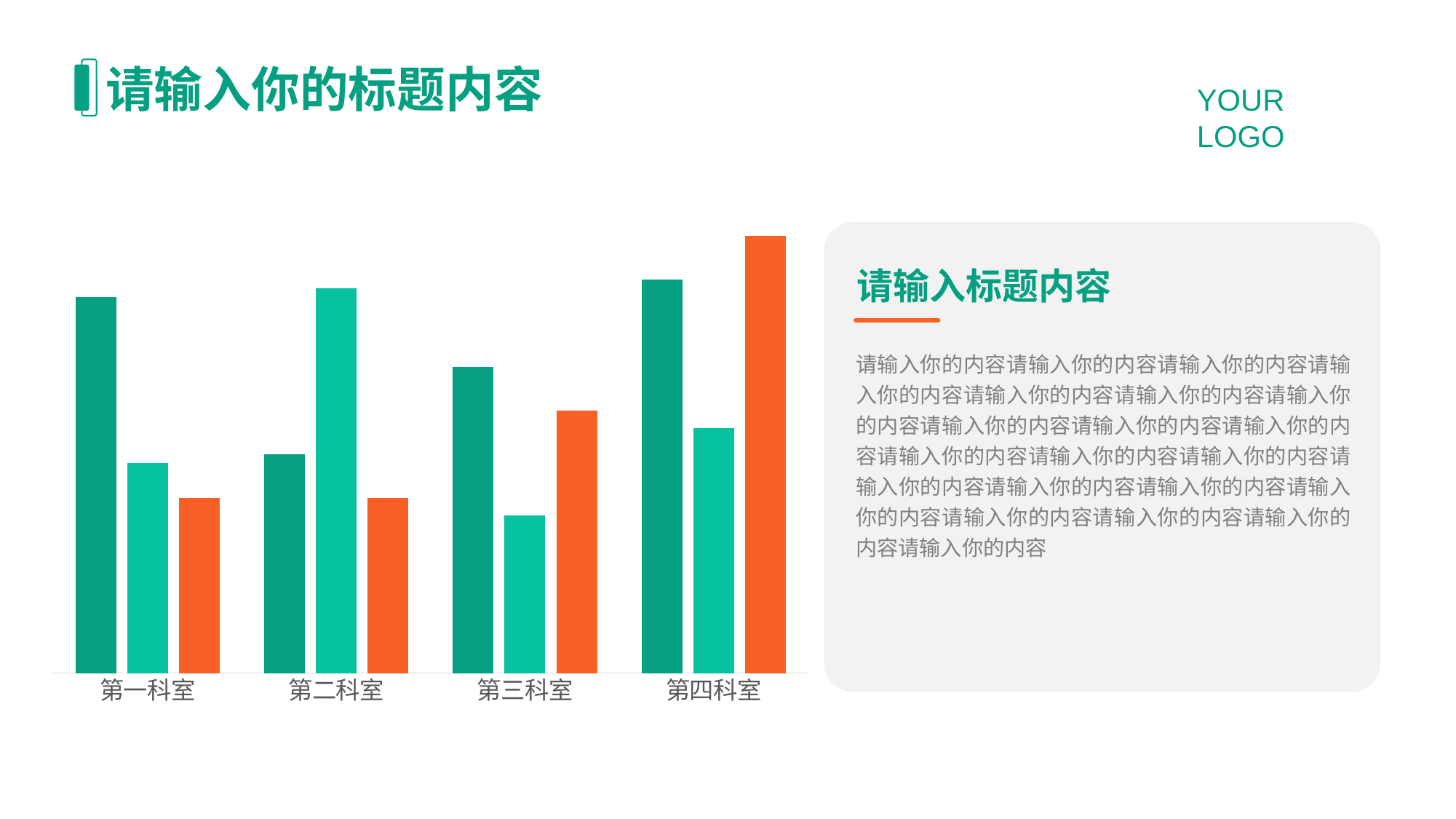

请输入你的标题内容

### Chart

| Category | 系列 1 | 系列 2 | 系列 3 |
|---|---|---|---|
| 第一科室 | 4.3 | 2.4 | 2.0 |
| 第二科室 | 2.5 | 4.4 | 2.0 |
| 第三科室 | 3.5 | 1.8 | 3.0 |
| 第四科室 | 4.5 | 2.8 | 5.0 |
请输入标题内容
请输入你的内容请输入你的内容请输入你的内容请输入你的内容请输入你的内容请输入你的内容请输入你的内容请输入你的内容请输入你的内容请输入你的内容请输入你的内容请输入你的内容请输入你的内容请输入你的内容请输入你的内容请输入你的内容请输入你的内容请输入你的内容请输入你的内容请输入你的内容请输入你的内容